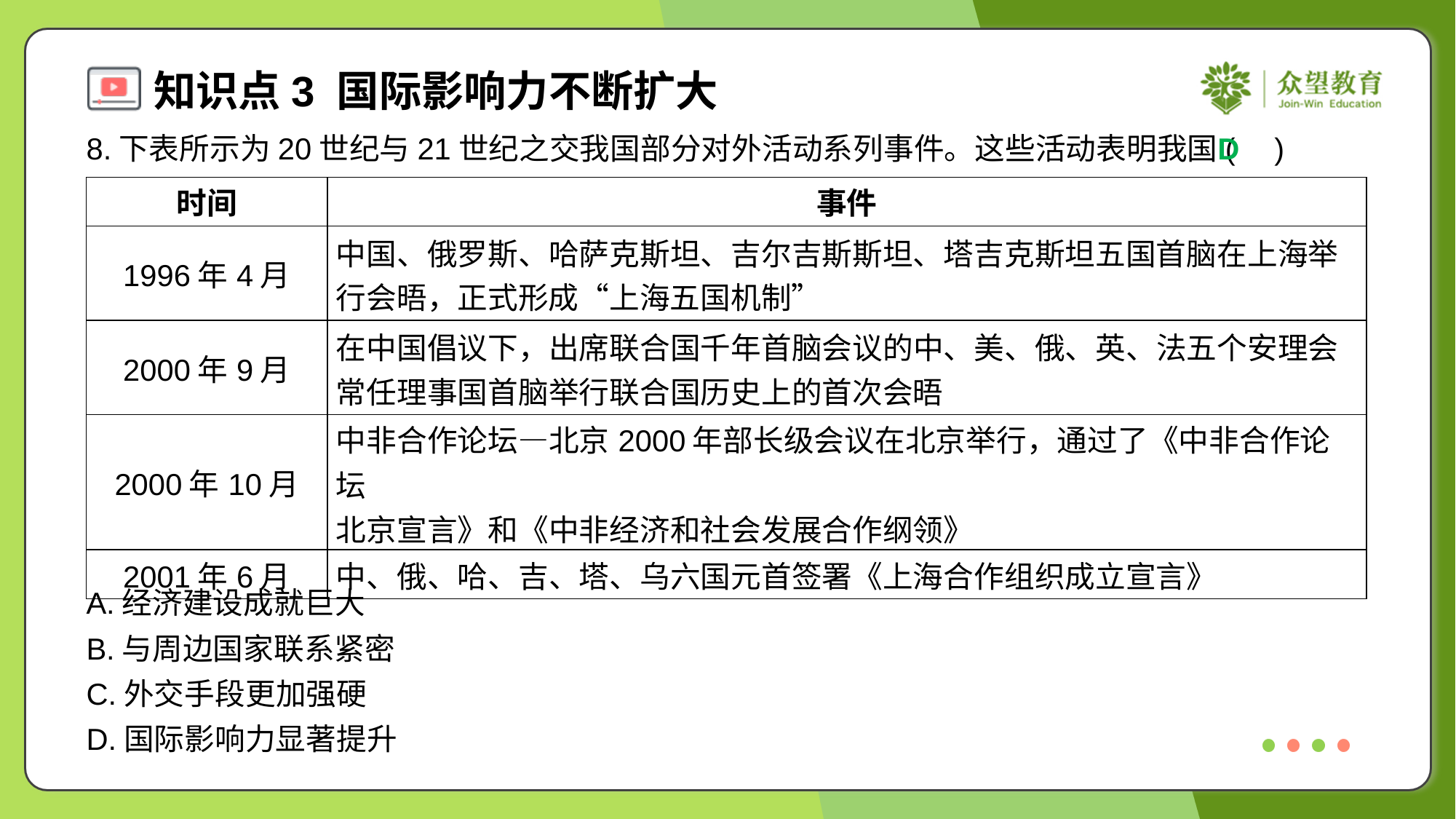

D
8.下表所示为20世纪与21世纪之交我国部分对外活动系列事件。这些活动表明我国(     )
| 时间 | 事件 |
| --- | --- |
| 1996年4月 | 中国、俄罗斯、哈萨克斯坦、吉尔吉斯斯坦、塔吉克斯坦五国首脑在上海举 行会晤，正式形成“上海五国机制” |
| 2000年9月 | 在中国倡议下，出席联合国千年首脑会议的中、美、俄、英、法五个安理会 常任理事国首脑举行联合国历史上的首次会晤 |
| 2000年10月 | 中非合作论坛—北京2000年部长级会议在北京举行，通过了《中非合作论坛 北京宣言》和《中非经济和社会发展合作纲领》 |
| 2001年6月 | 中、俄、哈、吉、塔、乌六国元首签署《上海合作组织成立宣言》 |
A.经济建设成就巨大
B.与周边国家联系紧密
C.外交手段更加强硬
D.国际影响力显著提升